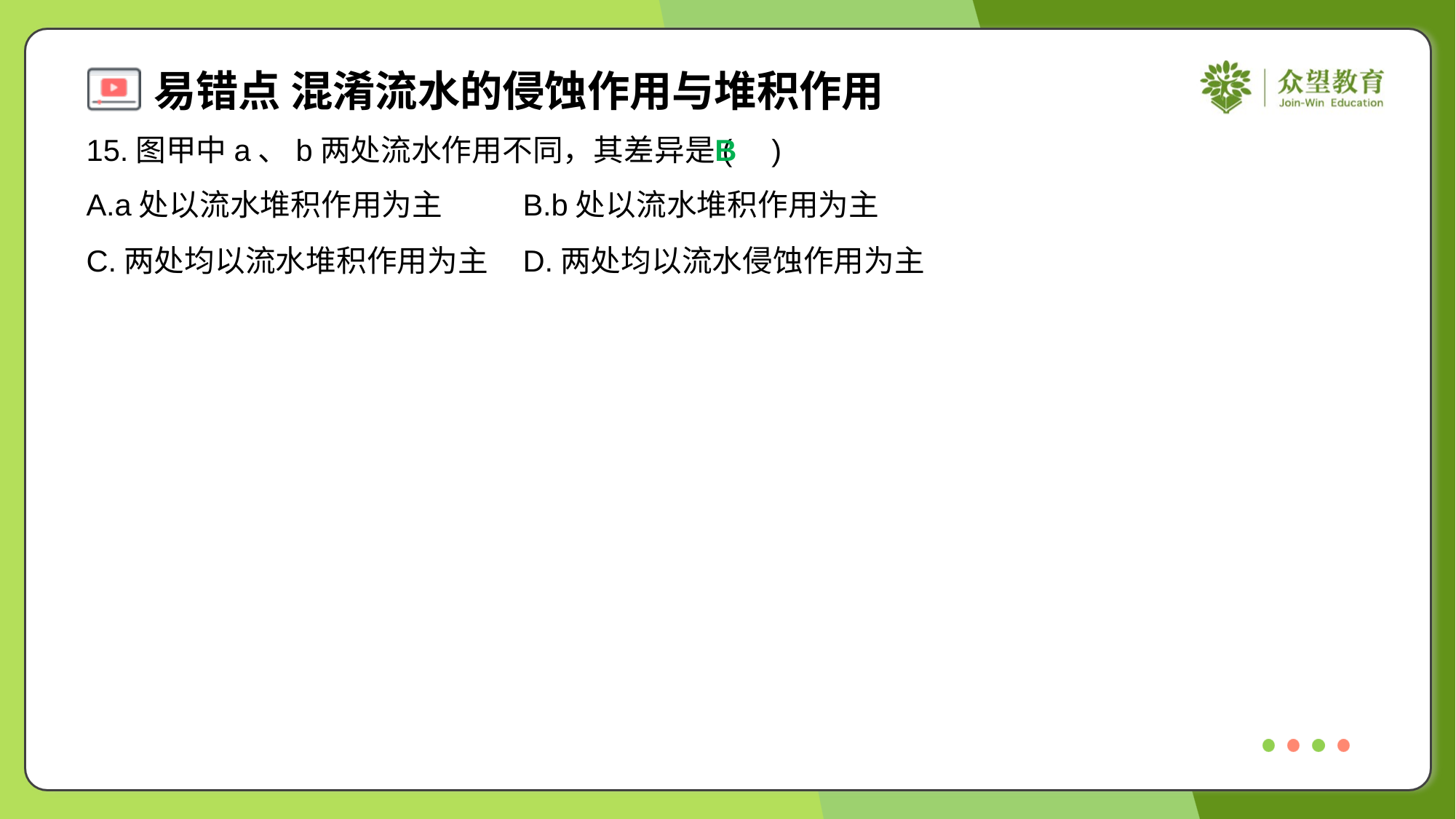

15.图甲中a、b两处流水作用不同，其差异是(     )
B
A.a处以流水堆积作用为主	B.b处以流水堆积作用为主
C.两处均以流水堆积作用为主	D.两处均以流水侵蚀作用为主